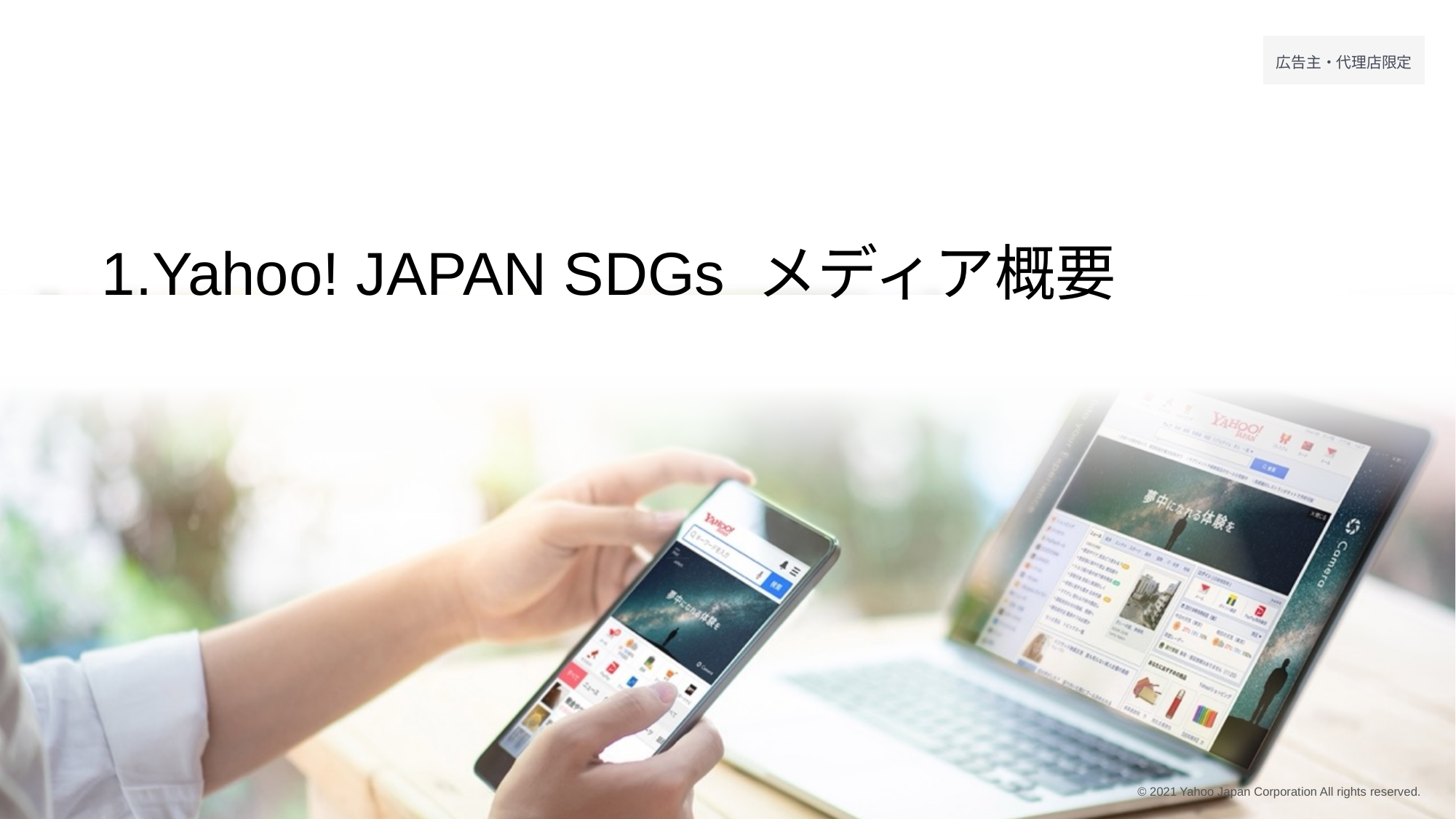

1.Yahoo! JAPAN SDGs メディア概要
© 2021 Yahoo Japan Corporation All rights reserved.